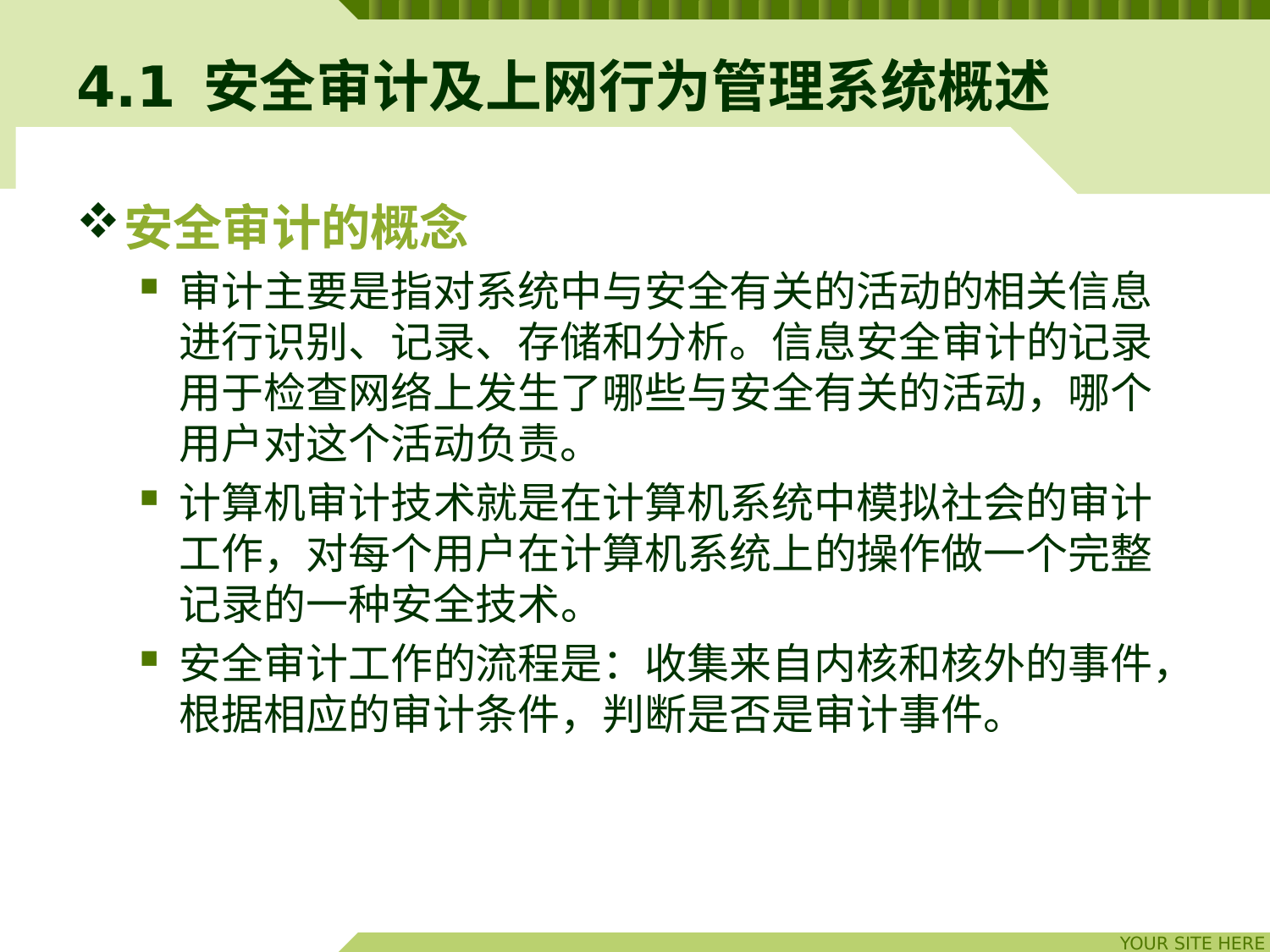

# 4.1	安全审计及上网行为管理系统概述
安全审计的概念
审计主要是指对系统中与安全有关的活动的相关信息进行识别、记录、存储和分析。信息安全审计的记录用于检查网络上发生了哪些与安全有关的活动，哪个用户对这个活动负责。
计算机审计技术就是在计算机系统中模拟社会的审计工作，对每个用户在计算机系统上的操作做一个完整记录的一种安全技术。
安全审计工作的流程是：收集来自内核和核外的事件，根据相应的审计条件，判断是否是审计事件。